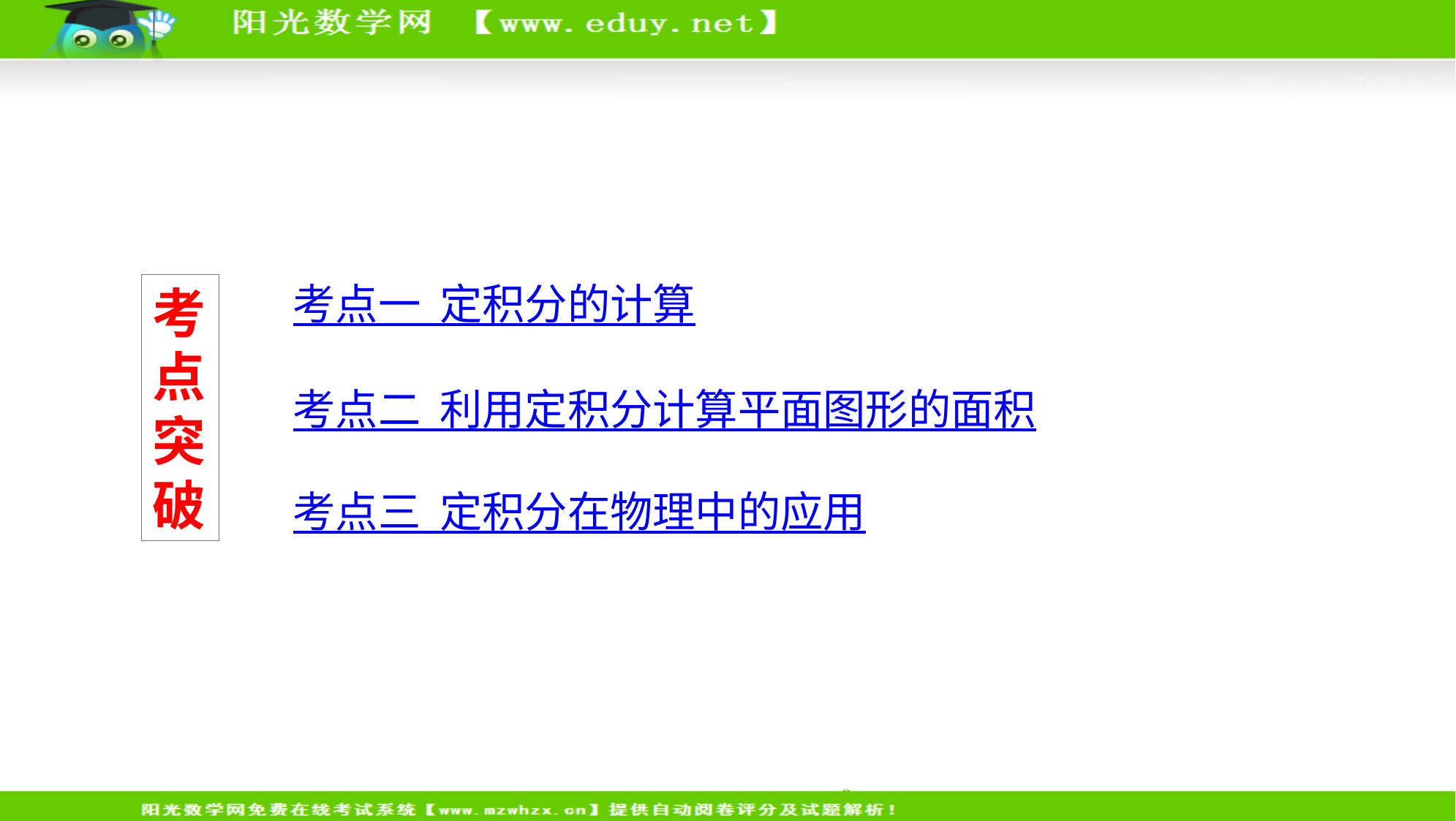

考点一  定积分的计算
考点突破
考点二  利用定积分计算平面图形的面积
考点三  定积分在物理中的应用